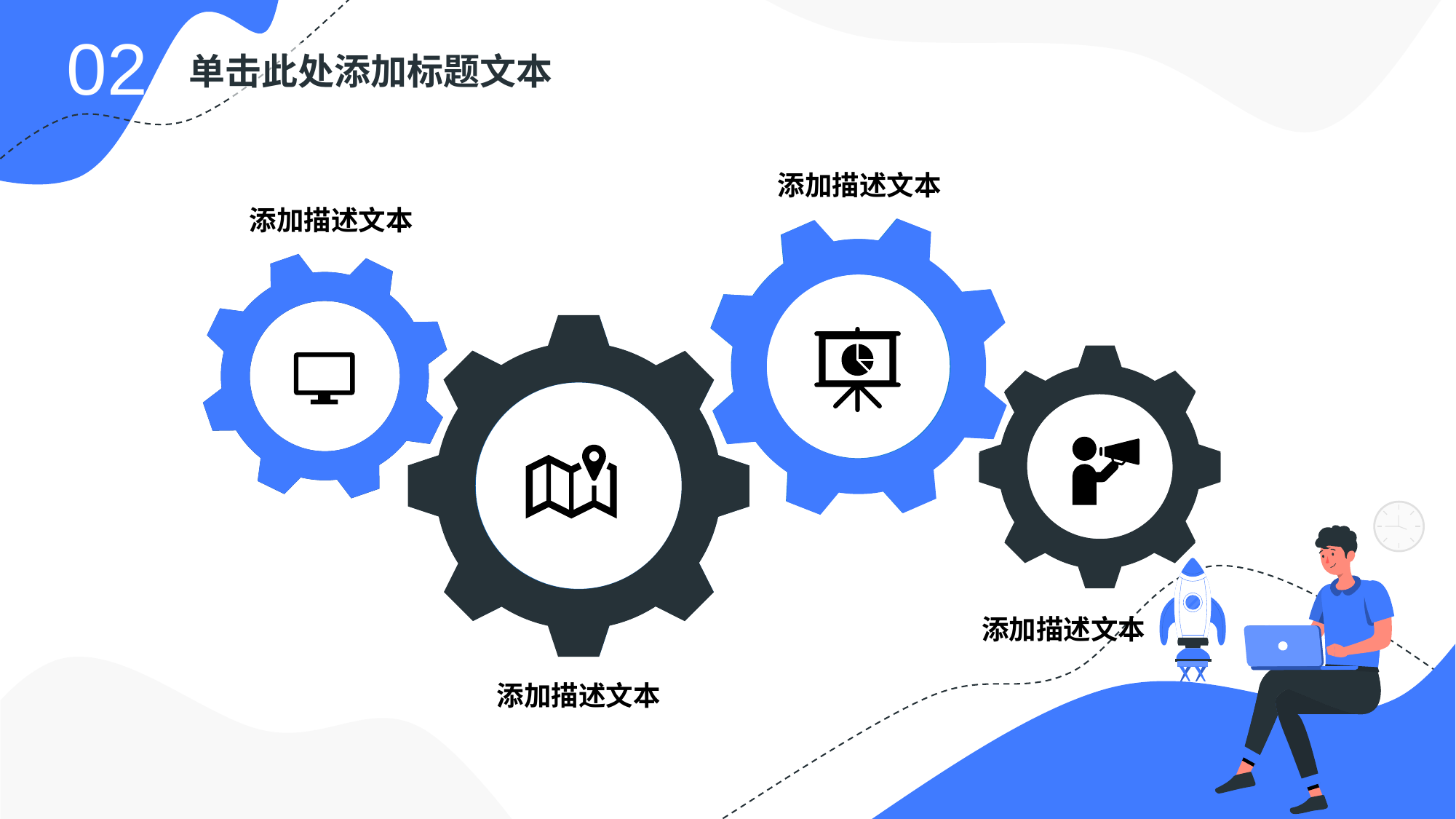

02
单击此处添加标题文本
添加描述文本
添加描述文本

添加描述文本
添加描述文本